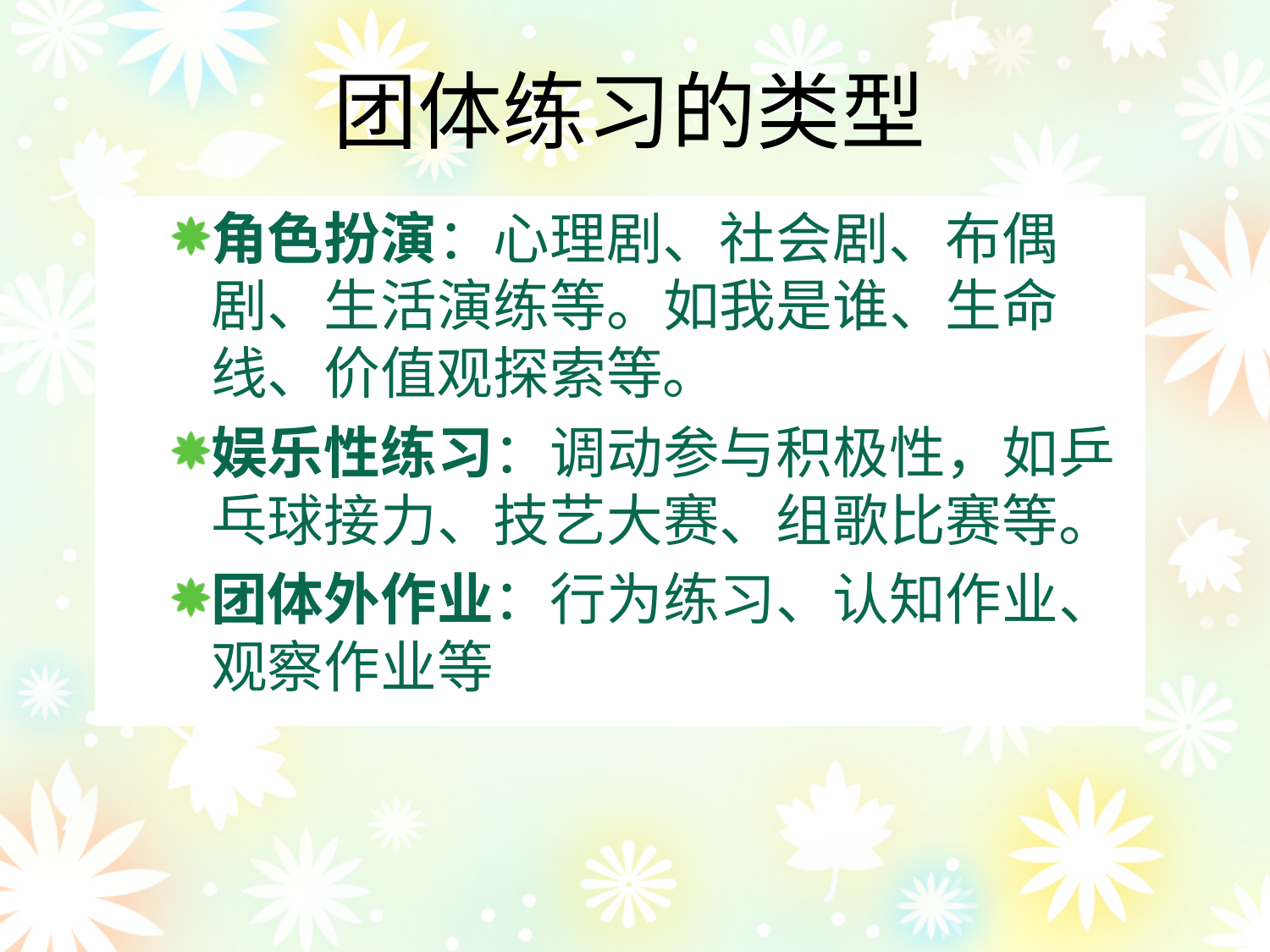

团体练习的类型
角色扮演：心理剧、社会剧、布偶剧、生活演练等。如我是谁、生命线、价值观探索等。
娱乐性练习：调动参与积极性，如乒乓球接力、技艺大赛、组歌比赛等。
团体外作业：行为练习、认知作业、观察作业等